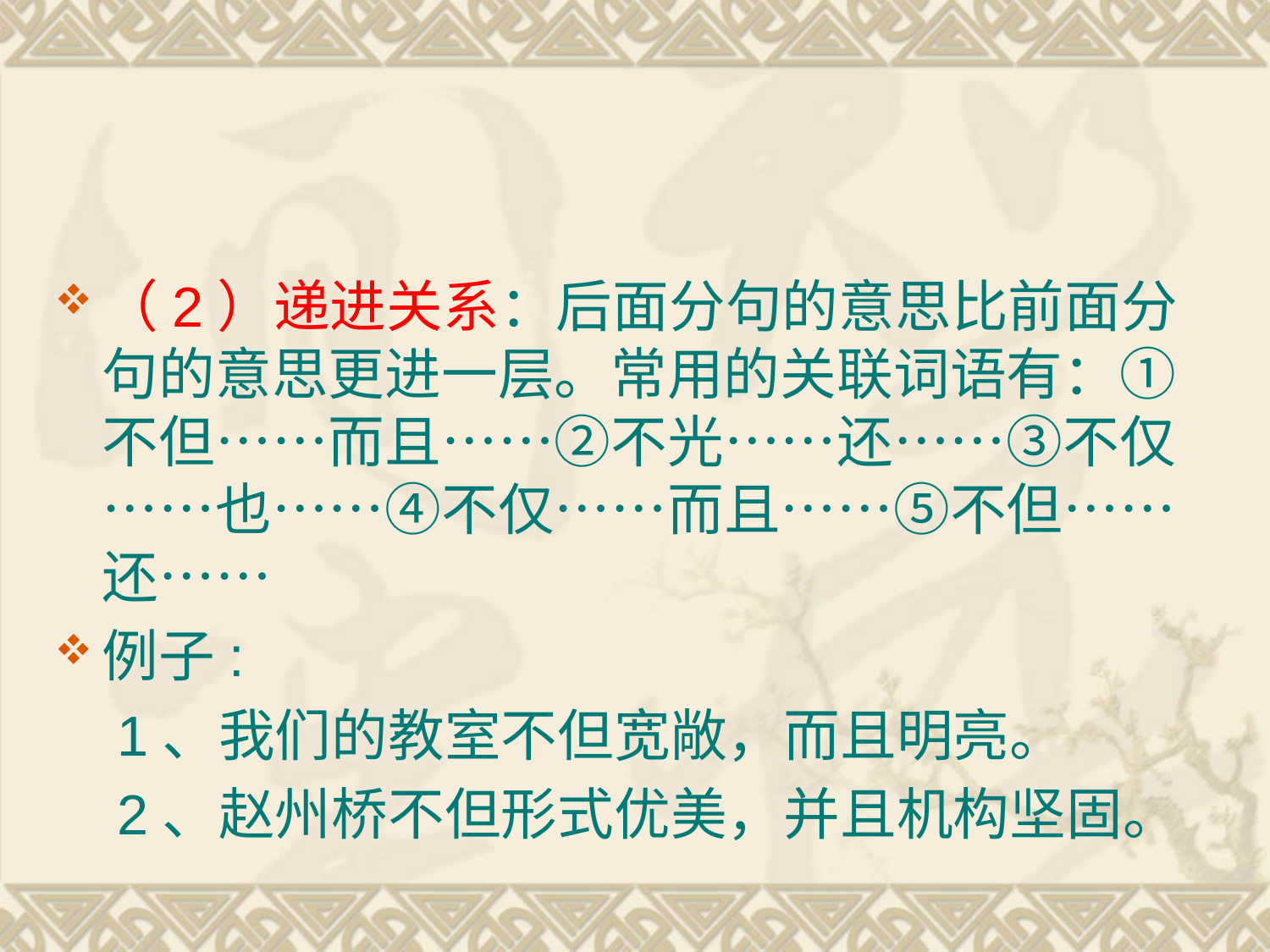

#
（2）递进关系：后面分句的意思比前面分句的意思更进一层。常用的关联词语有：①不但……而且……②不光……还……③不仅……也……④不仅……而且……⑤不但……还……
例子:
    1、我们的教室不但宽敞，而且明亮。
    2、赵州桥不但形式优美，并且机构坚固。